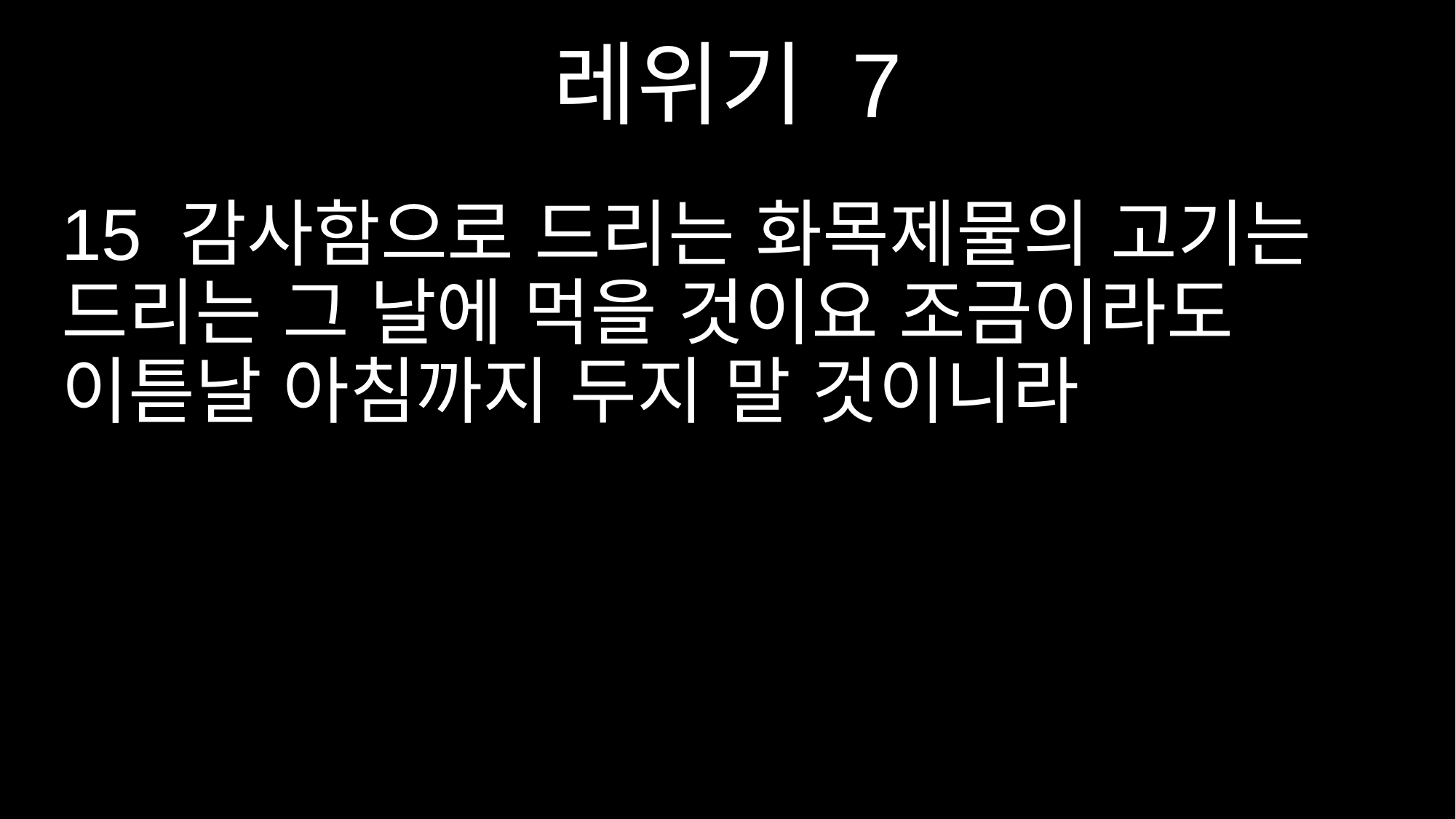

레위기 7
15 감사함으로 드리는 화목제물의 고기는 드리는 그 날에 먹을 것이요 조금이라도 이튿날 아침까지 두지 말 것이니라